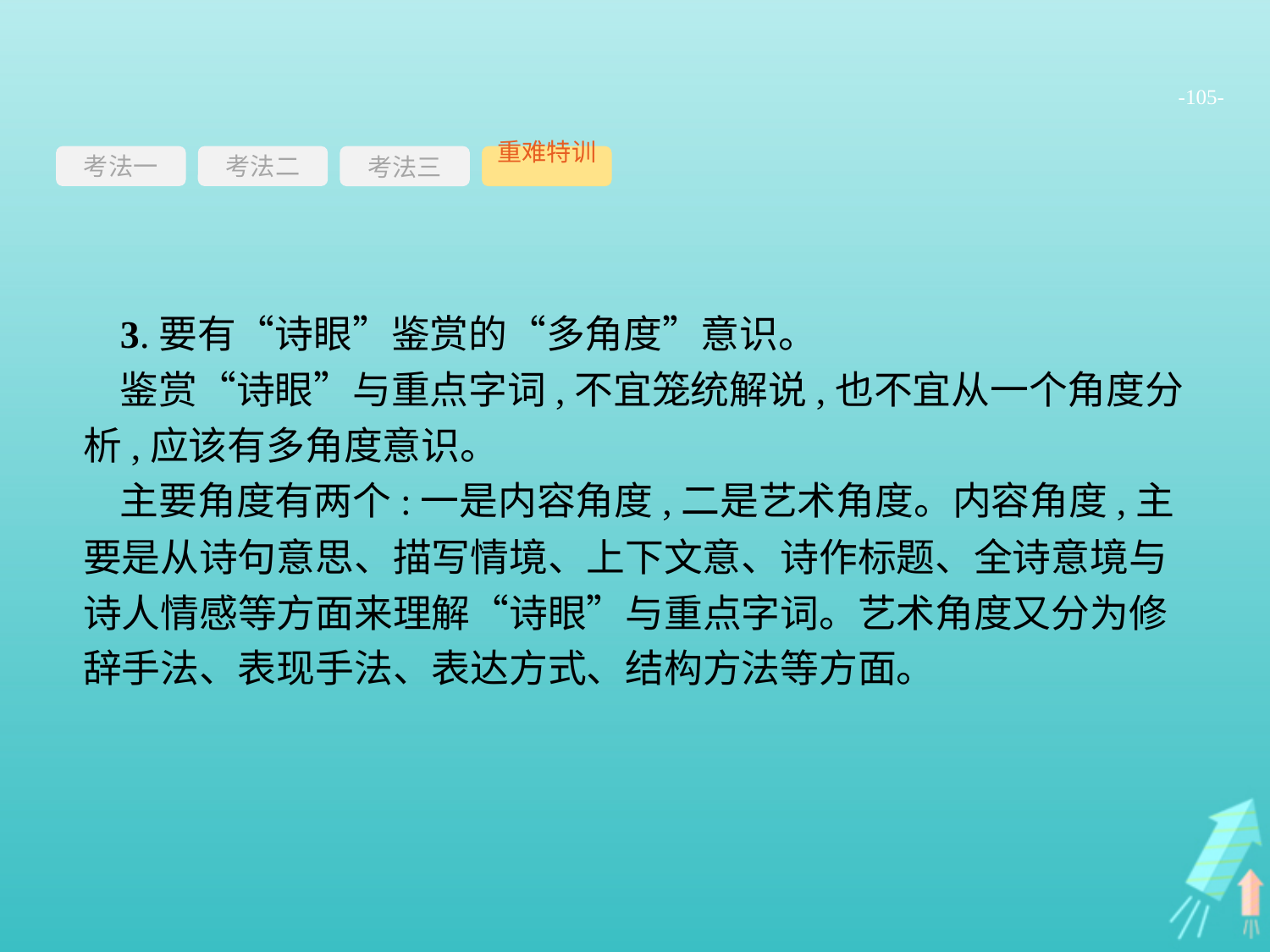

-105-
考法一
考法三
重难特训
考法二
3.要有“诗眼”鉴赏的“多角度”意识。
鉴赏“诗眼”与重点字词,不宜笼统解说,也不宜从一个角度分析,应该有多角度意识。
主要角度有两个:一是内容角度,二是艺术角度。内容角度,主要是从诗句意思、描写情境、上下文意、诗作标题、全诗意境与诗人情感等方面来理解“诗眼”与重点字词。艺术角度又分为修辞手法、表现手法、表达方式、结构方法等方面。